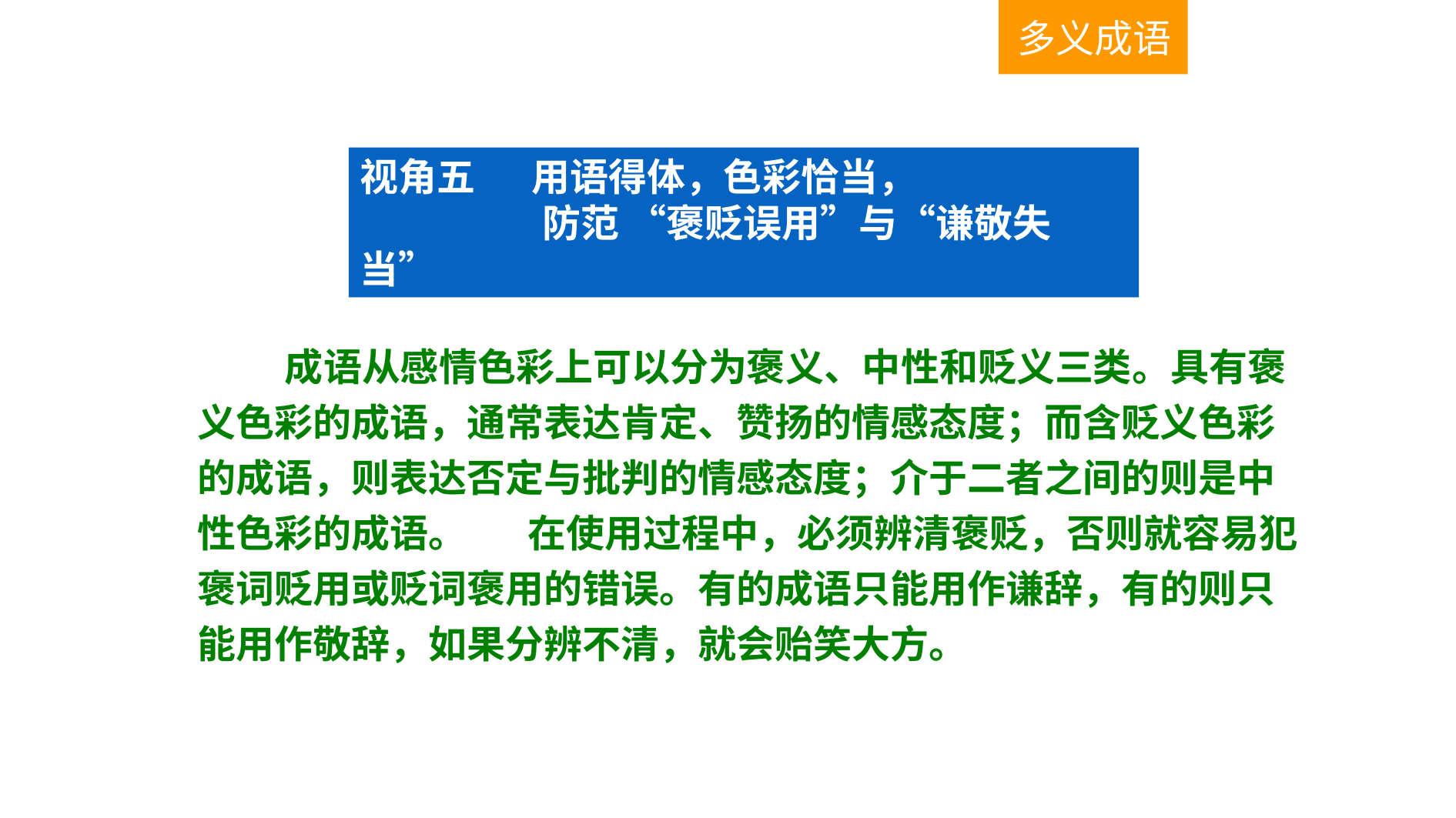

多义成语
视角五　  用语得体，色彩恰当，
                    防范 “褒贬误用”与“谦敬失当”
         成语从感情色彩上可以分为褒义、中性和贬义三类。具有褒义色彩的成语，通常表达肯定、赞扬的情感态度；而含贬义色彩的成语，则表达否定与批判的情感态度；介于二者之间的则是中性色彩的成语。       在使用过程中，必须辨清褒贬，否则就容易犯褒词贬用或贬词褒用的错误。有的成语只能用作谦辞，有的则只能用作敬辞，如果分辨不清，就会贻笑大方。